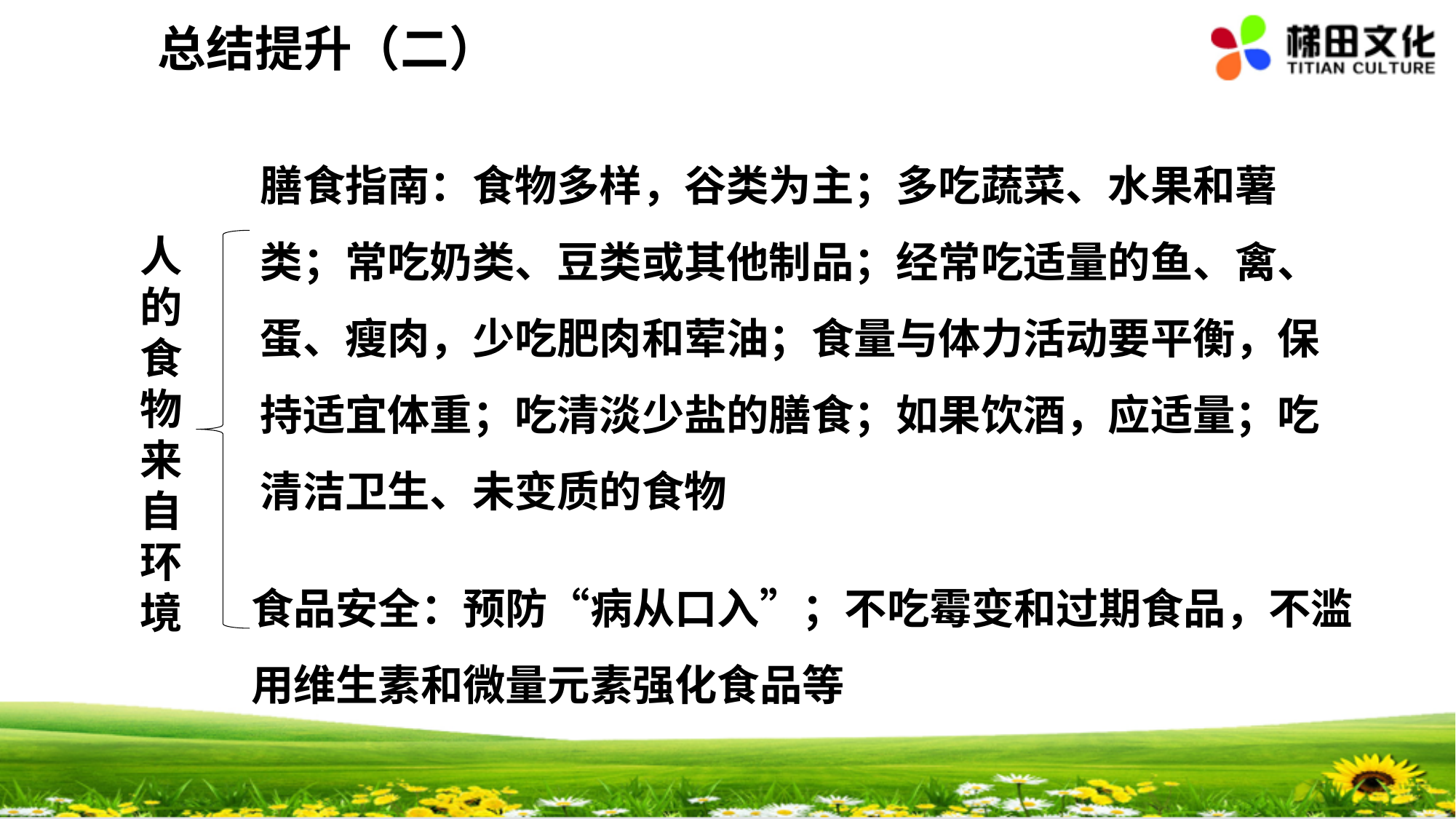

总结提升（二）
膳食指南：食物多样，谷类为主；多吃蔬菜、水果和薯类；常吃奶类、豆类或其他制品；经常吃适量的鱼、禽、蛋、瘦肉，少吃肥肉和荤油；食量与体力活动要平衡，保持适宜体重；吃清淡少盐的膳食；如果饮酒，应适量；吃清洁卫生、未变质的食物
人的食物来自环境

食品安全：预防“病从口入”；不吃霉变和过期食品，不滥用维生素和微量元素强化食品等